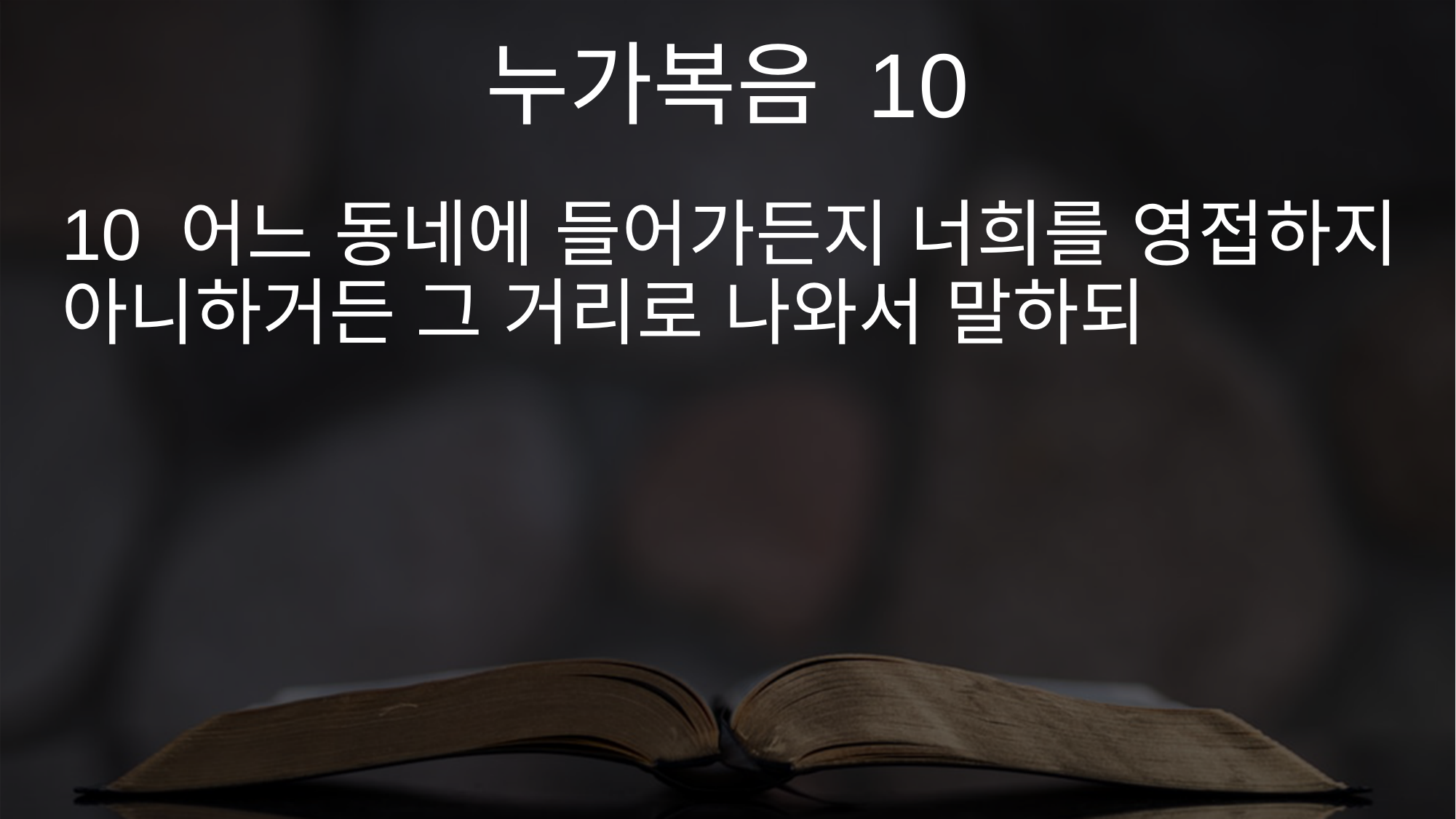

누가복음 10
10 어느 동네에 들어가든지 너희를 영접하지 아니하거든 그 거리로 나와서 말하되